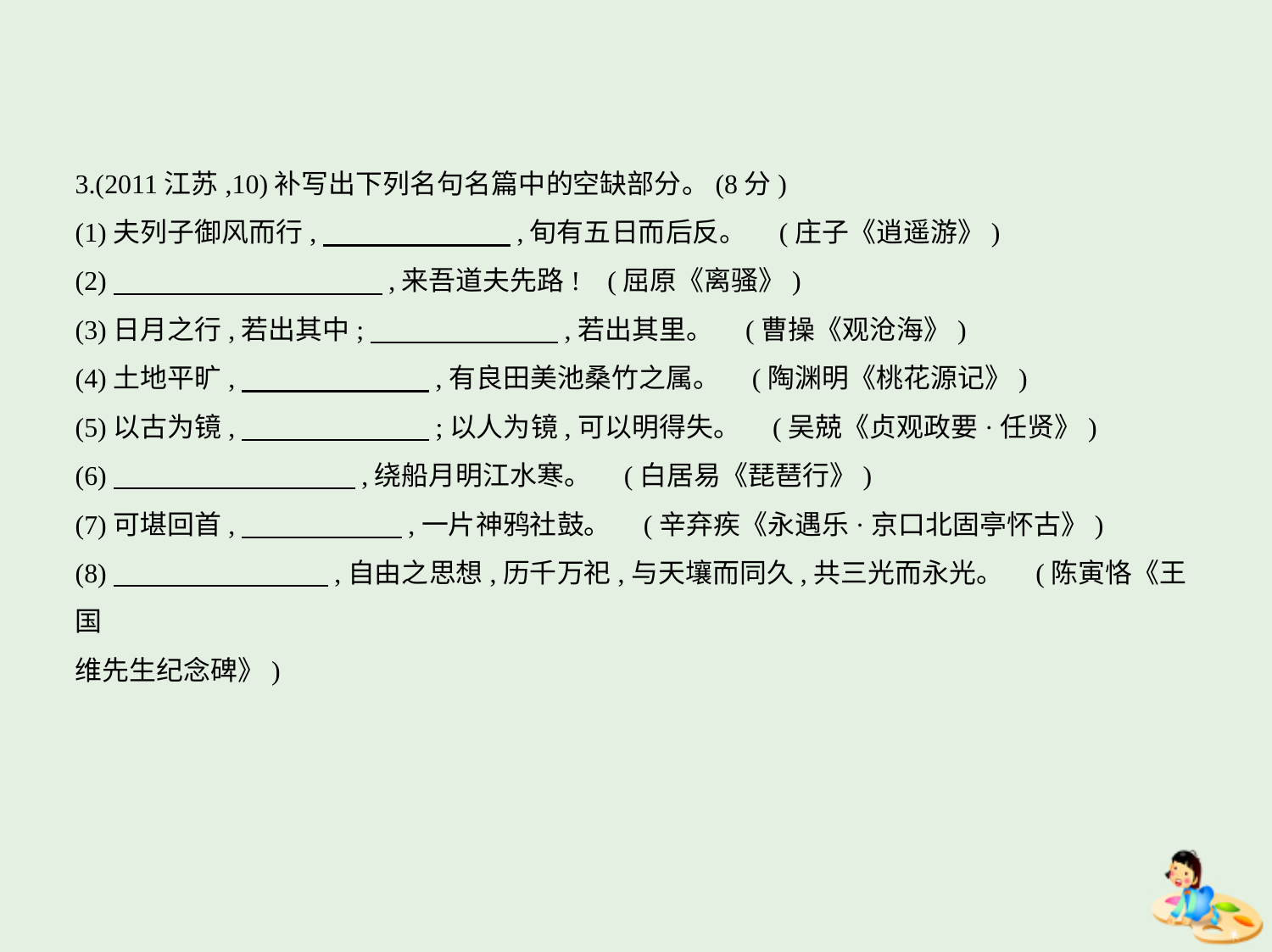

3.(2011江苏,10)补写出下列名句名篇中的空缺部分。(8分)
(1)夫列子御风而行,　　　　　　    ,旬有五日而后反。 (庄子《逍遥游》)
(2)　　　　　　　　　    ,来吾道夫先路! (屈原《离骚》)
(3)日月之行,若出其中;　　　　　　    ,若出其里。 (曹操《观沧海》)
(4)土地平旷,　　　　　　    ,有良田美池桑竹之属。 (陶渊明《桃花源记》)
(5)以古为镜,　　　　　　    ;以人为镜,可以明得失。 (吴兢《贞观政要·任贤》)
(6)　　　　　　　　    ,绕船月明江水寒。 (白居易《琵琶行》)
(7)可堪回首,　　　　　    ,一片神鸦社鼓。 (辛弃疾《永遇乐·京口北固亭怀古》)
(8)　　　　　　　    ,自由之思想,历千万祀,与天壤而同久,共三光而永光。 (陈寅恪《王国
维先生纪念碑》)